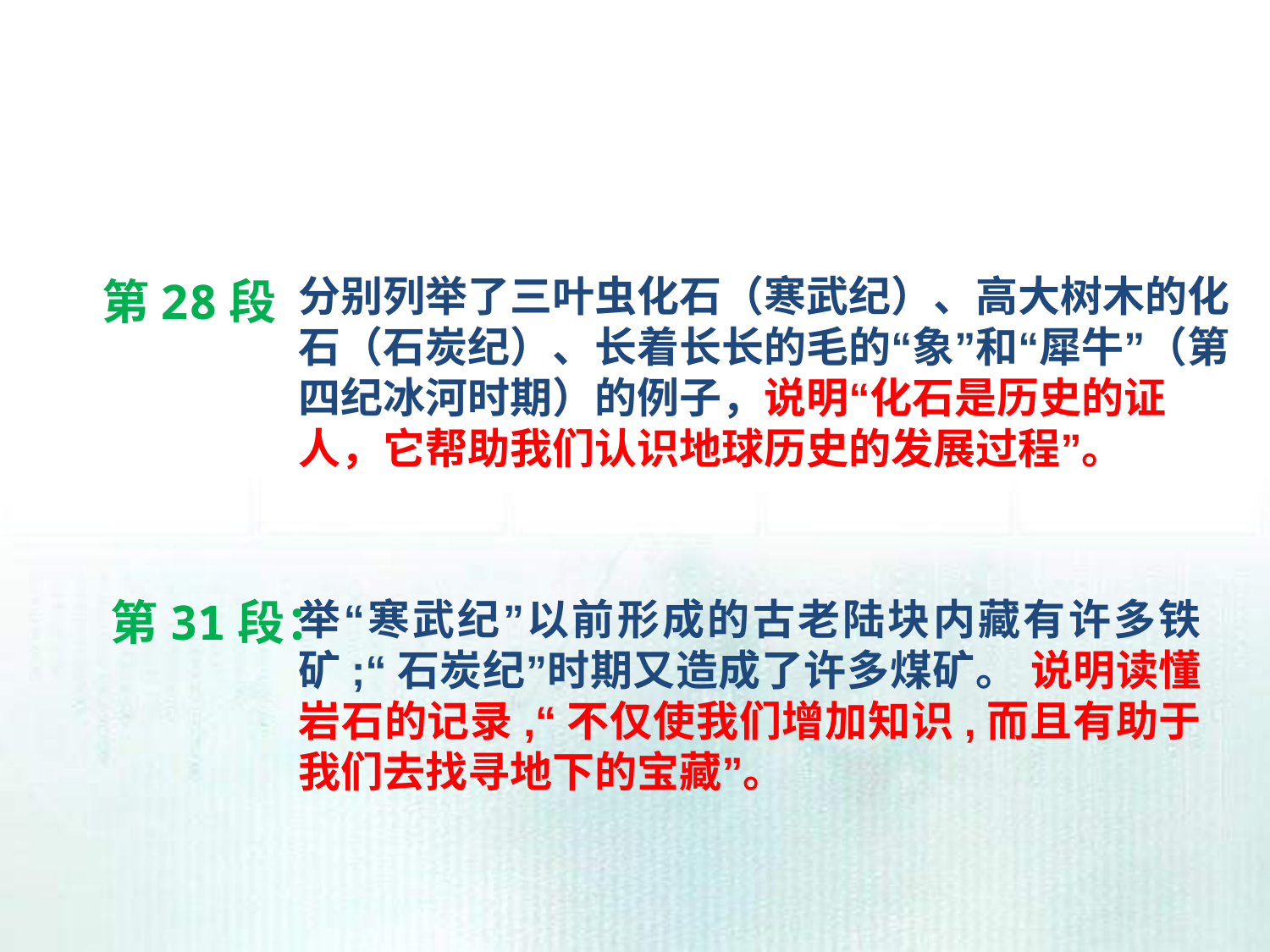

分别列举了三叶虫化石（寒武纪）、高大树木的化石（石炭纪）、长着长长的毛的“象”和“犀牛”（第四纪冰河时期）的例子，说明“化石是历史的证人，它帮助我们认识地球历史的发展过程”。
 第28段
第31段：
举“寒武纪”以前形成的古老陆块内藏有许多铁矿;“石炭纪”时期又造成了许多煤矿。 说明读懂岩石的记录,“不仅使我们增加知识,而且有助于我们去找寻地下的宝藏”。